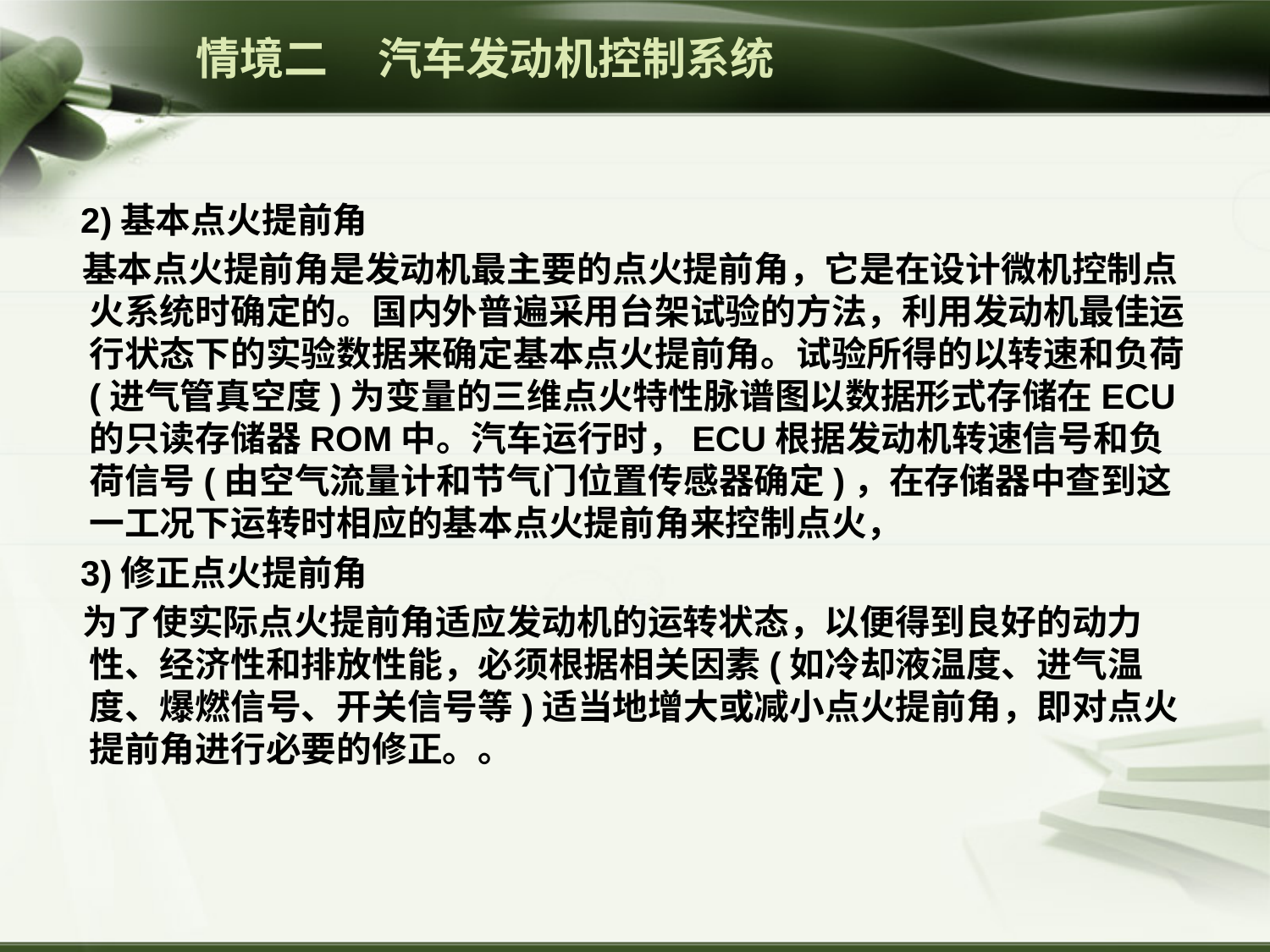

情境二     汽车发动机控制系统

    2)基本点火提前角
    基本点火提前角是发动机最主要的点火提前角，它是在设计微机控制点火系统时确定的。国内外普遍采用台架试验的方法，利用发动机最佳运行状态下的实验数据来确定基本点火提前角。试验所得的以转速和负荷(进气管真空度)为变量的三维点火特性脉谱图以数据形式存储在ECU的只读存储器ROM中。汽车运行时，ECU根据发动机转速信号和负荷信号(由空气流量计和节气门位置传感器确定)，在存储器中查到这一工况下运转时相应的基本点火提前角来控制点火，
    3)修正点火提前角
    为了使实际点火提前角适应发动机的运转状态，以便得到良好的动力性、经济性和排放性能，必须根据相关因素(如冷却液温度、进气温度、爆燃信号、开关信号等)适当地增大或减小点火提前角，即对点火提前角进行必要的修正。。